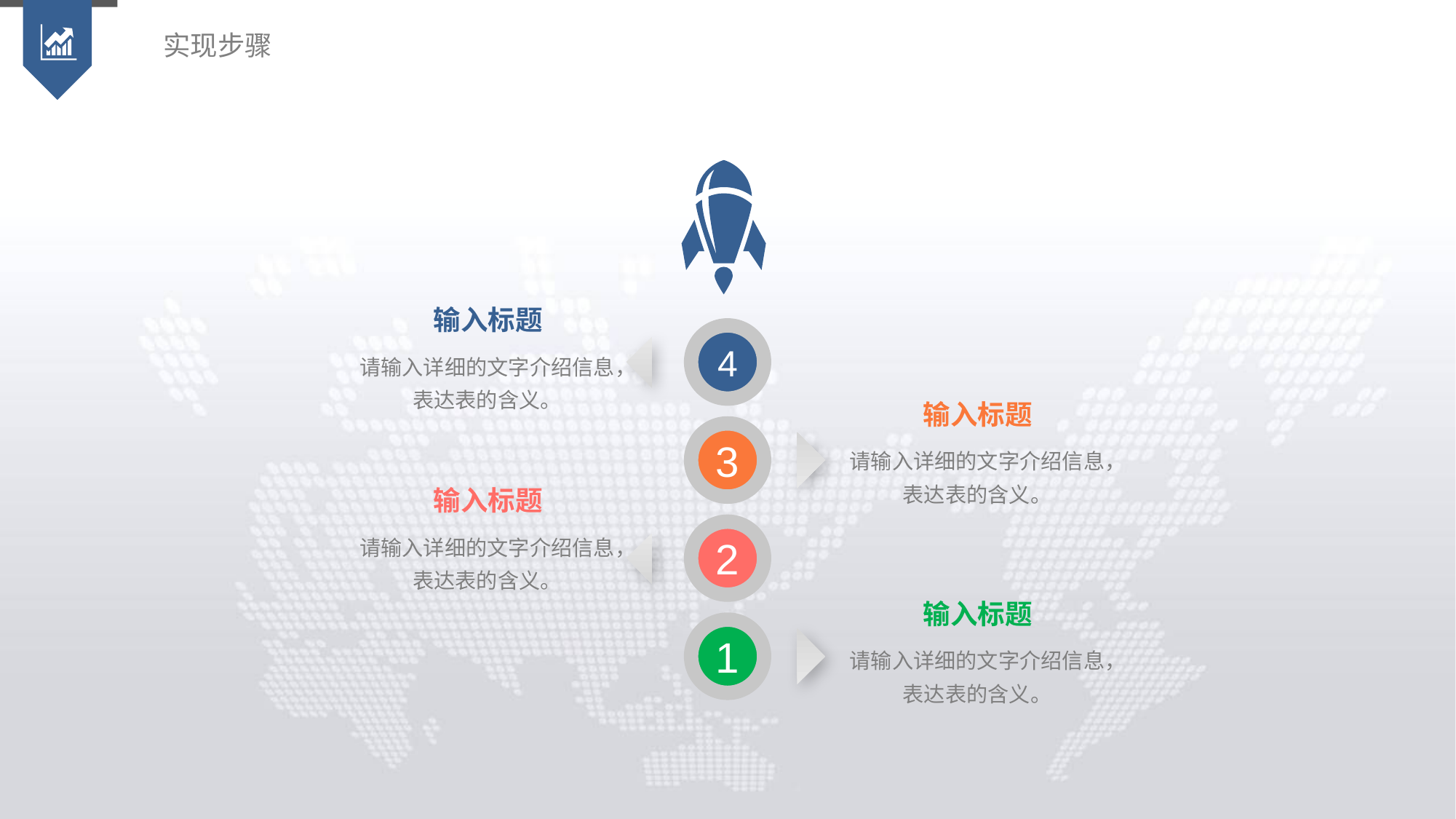

实现步骤

输入标题
请输入详细的文字介绍信息，表达表的含义。
4

输入标题
请输入详细的文字介绍信息，表达表的含义。
3

输入标题
请输入详细的文字介绍信息，表达表的含义。
2

输入标题
请输入详细的文字介绍信息，表达表的含义。
1